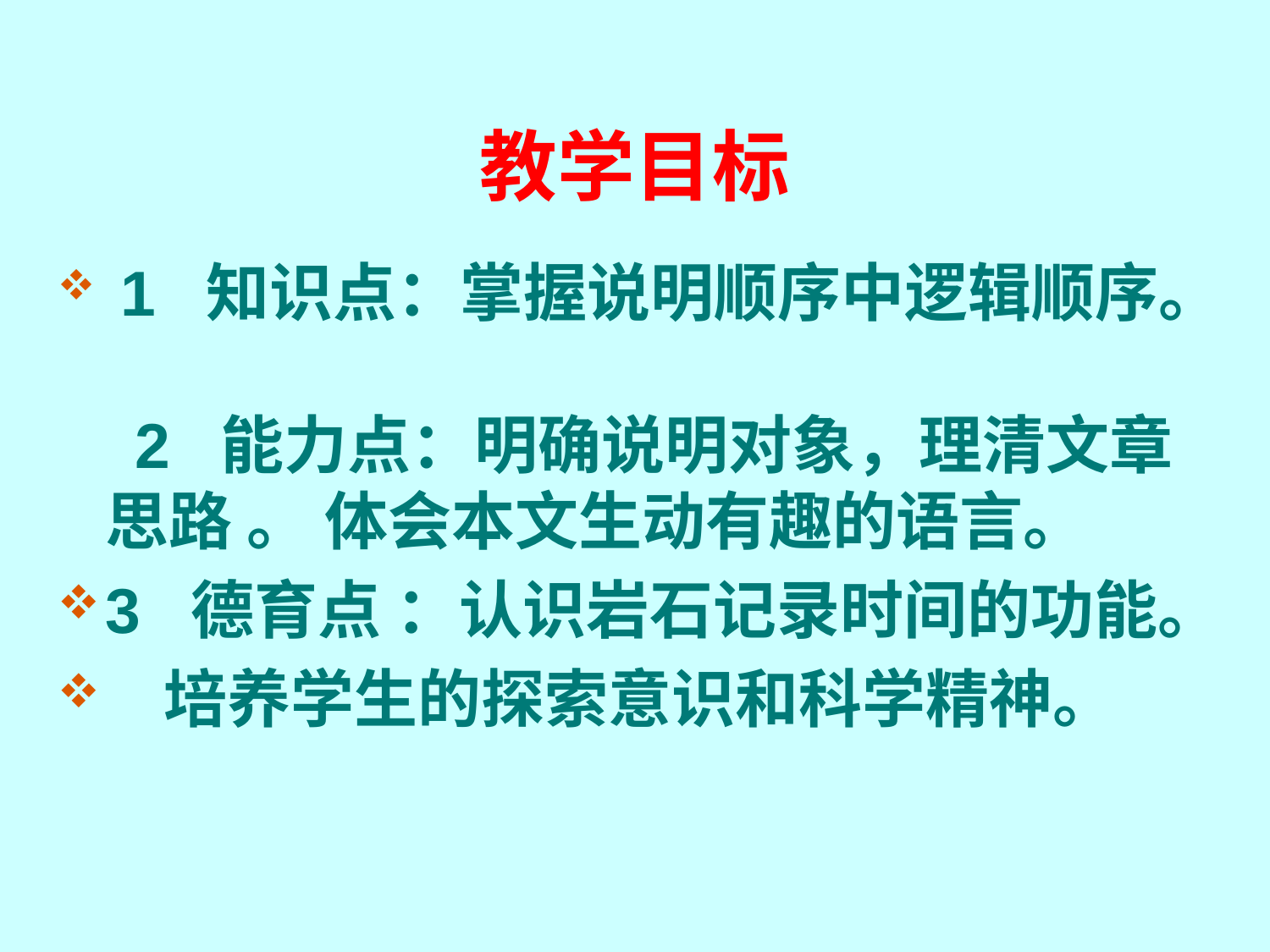

# 教学目标
 1  知识点：掌握说明顺序中逻辑顺序。
 2  能力点：明确说明对象，理清文章思路 。 体会本文生动有趣的语言。
3  德育点 ：认识岩石记录时间的功能。
   培养学生的探索意识和科学精神。